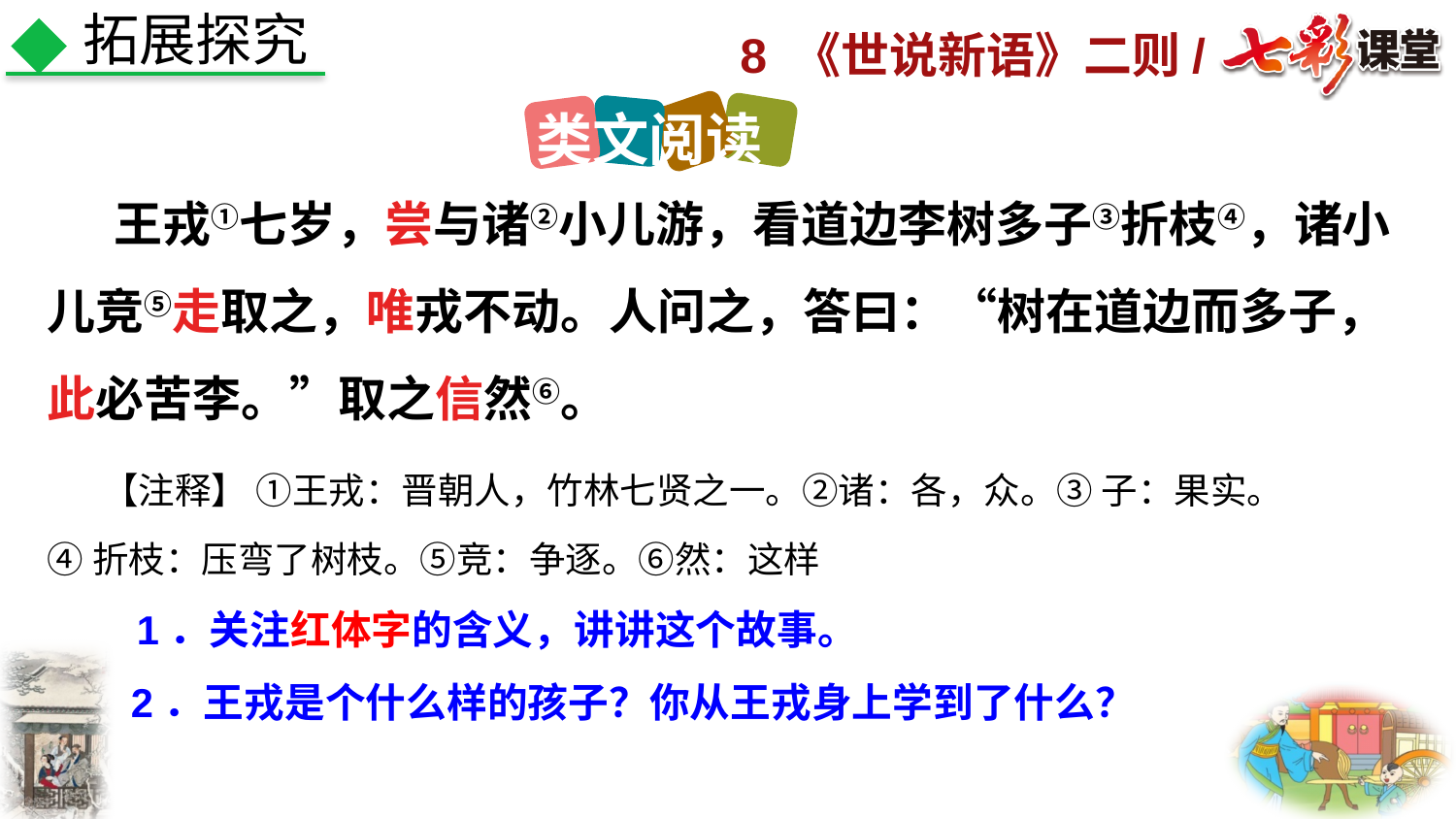

拓展探究

类文阅读

     王戎①七岁，尝与诸②小儿游，看道边李树多子③折枝④，诸小儿竞⑤走取之，唯戎不动。人问之，答曰：“树在道边而多子，此必苦李。”取之信然⑥。
     【注释】 ①王戎：晋朝人，竹林七贤之一。②诸：各，众。③ 子：果实。
④折枝：压弯了树枝。⑤竞：争逐。⑥然：这样
        1．关注红体字的含义，讲讲这个故事。
        2．王戎是个什么样的孩子？你从王戎身上学到了什么？